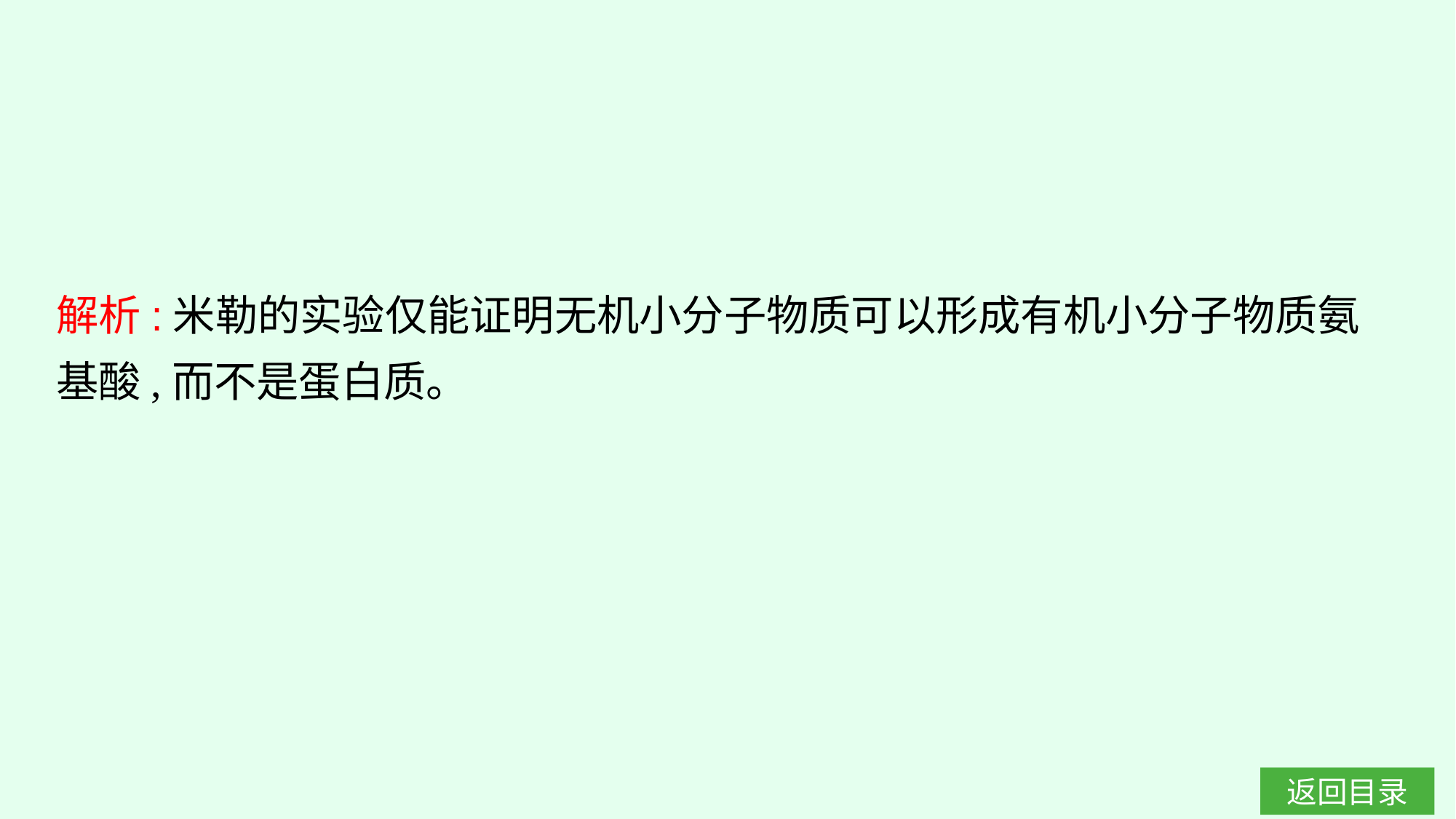

解析:米勒的实验仅能证明无机小分子物质可以形成有机小分子物质氨基酸,而不是蛋白质。